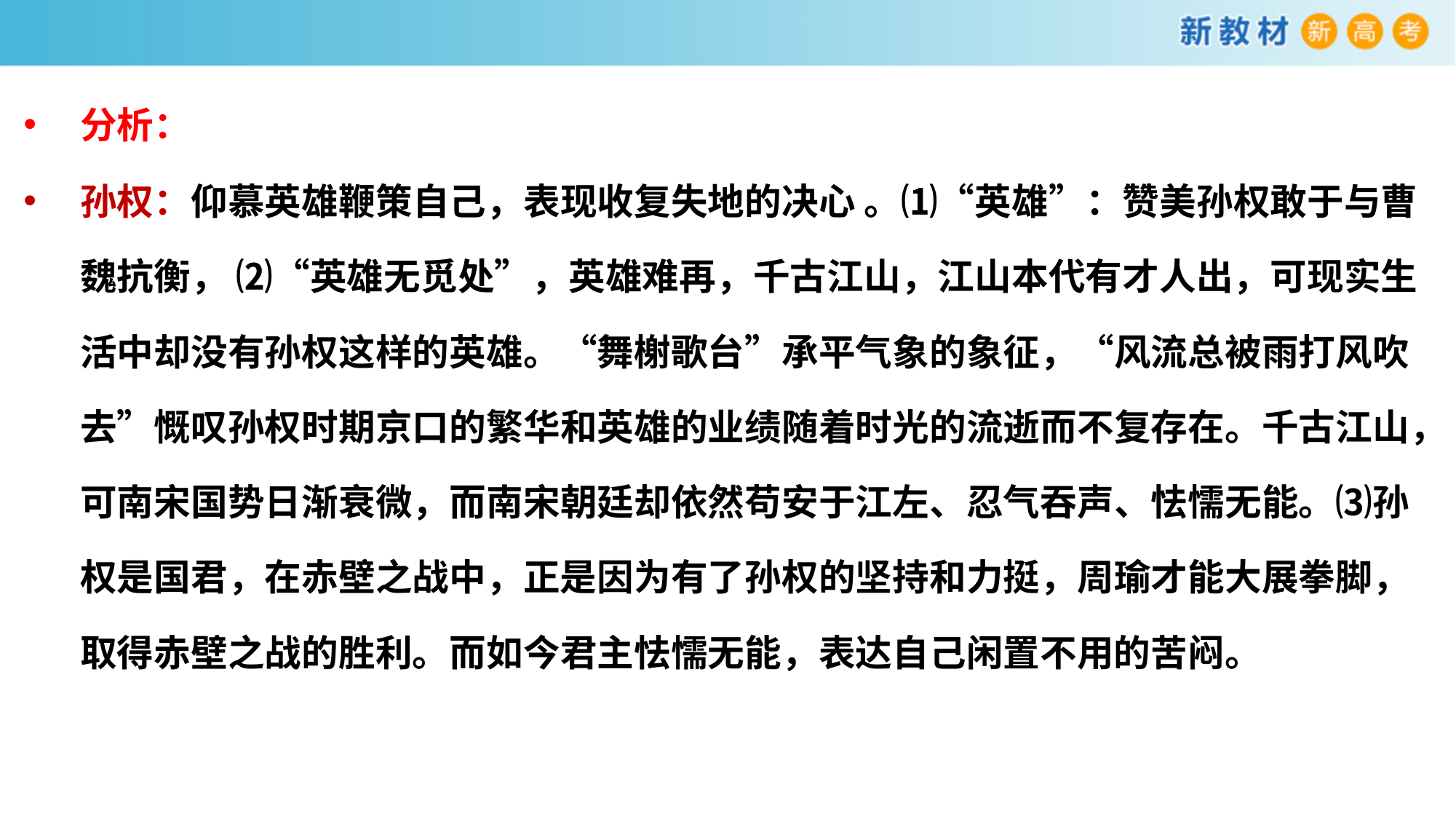

分析：
孙权：仰慕英雄鞭策自己，表现收复失地的决心 。⑴“英雄”：赞美孙权敢于与曹魏抗衡， ⑵“英雄无觅处”，英雄难再，千古江山，江山本代有才人出，可现实生活中却没有孙权这样的英雄。“舞榭歌台”承平气象的象征，“风流总被雨打风吹去”慨叹孙权时期京口的繁华和英雄的业绩随着时光的流逝而不复存在。千古江山，可南宋国势日渐衰微，而南宋朝廷却依然苟安于江左、忍气吞声、怯懦无能。⑶孙权是国君，在赤壁之战中，正是因为有了孙权的坚持和力挺，周瑜才能大展拳脚，取得赤壁之战的胜利。而如今君主怯懦无能，表达自己闲置不用的苦闷。